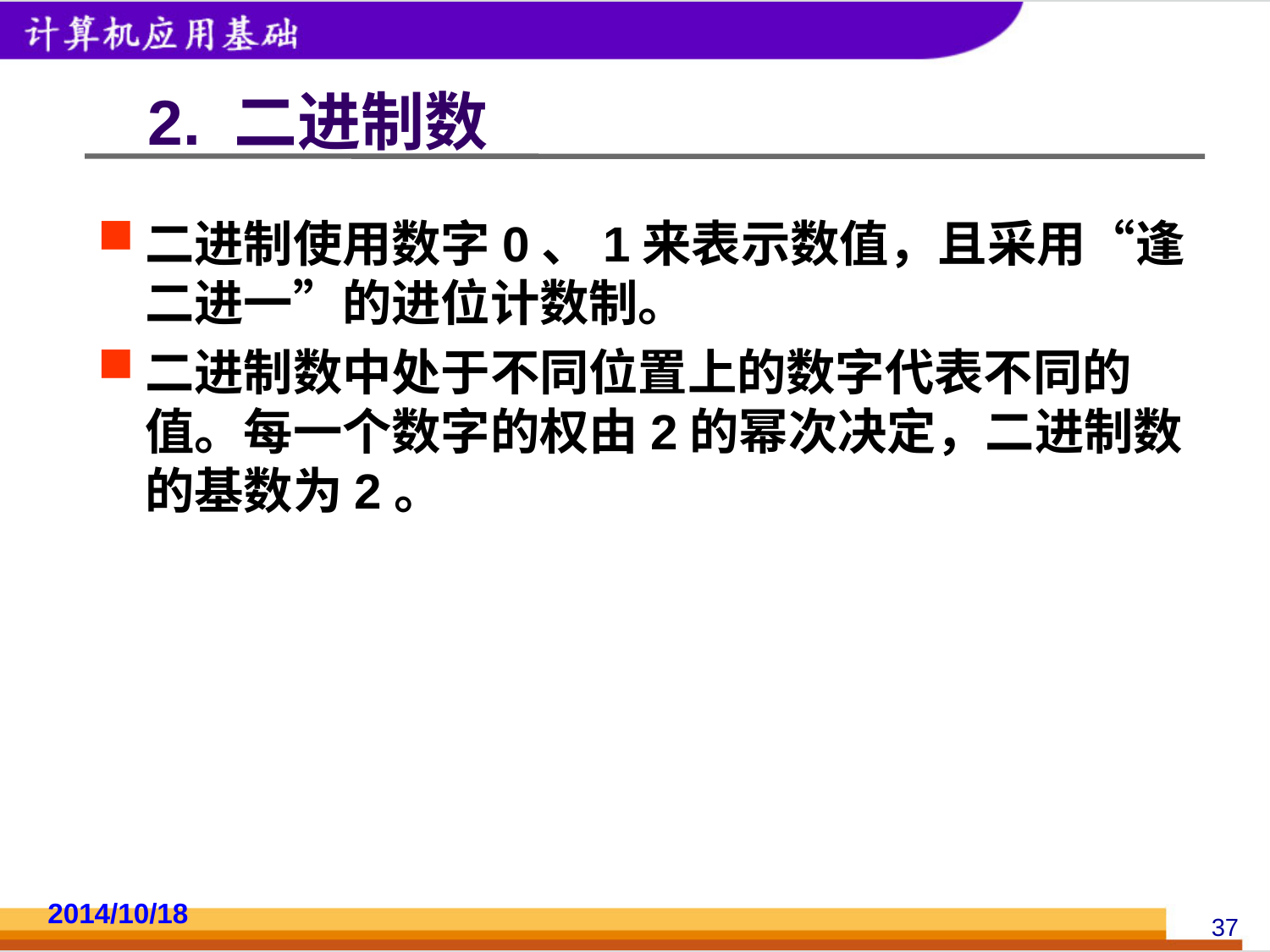

# 2. 二进制数
二进制使用数字0、1来表示数值，且采用“逢二进一”的进位计数制。
二进制数中处于不同位置上的数字代表不同的值。每一个数字的权由2的幂次决定，二进制数的基数为2。
2014/10/18